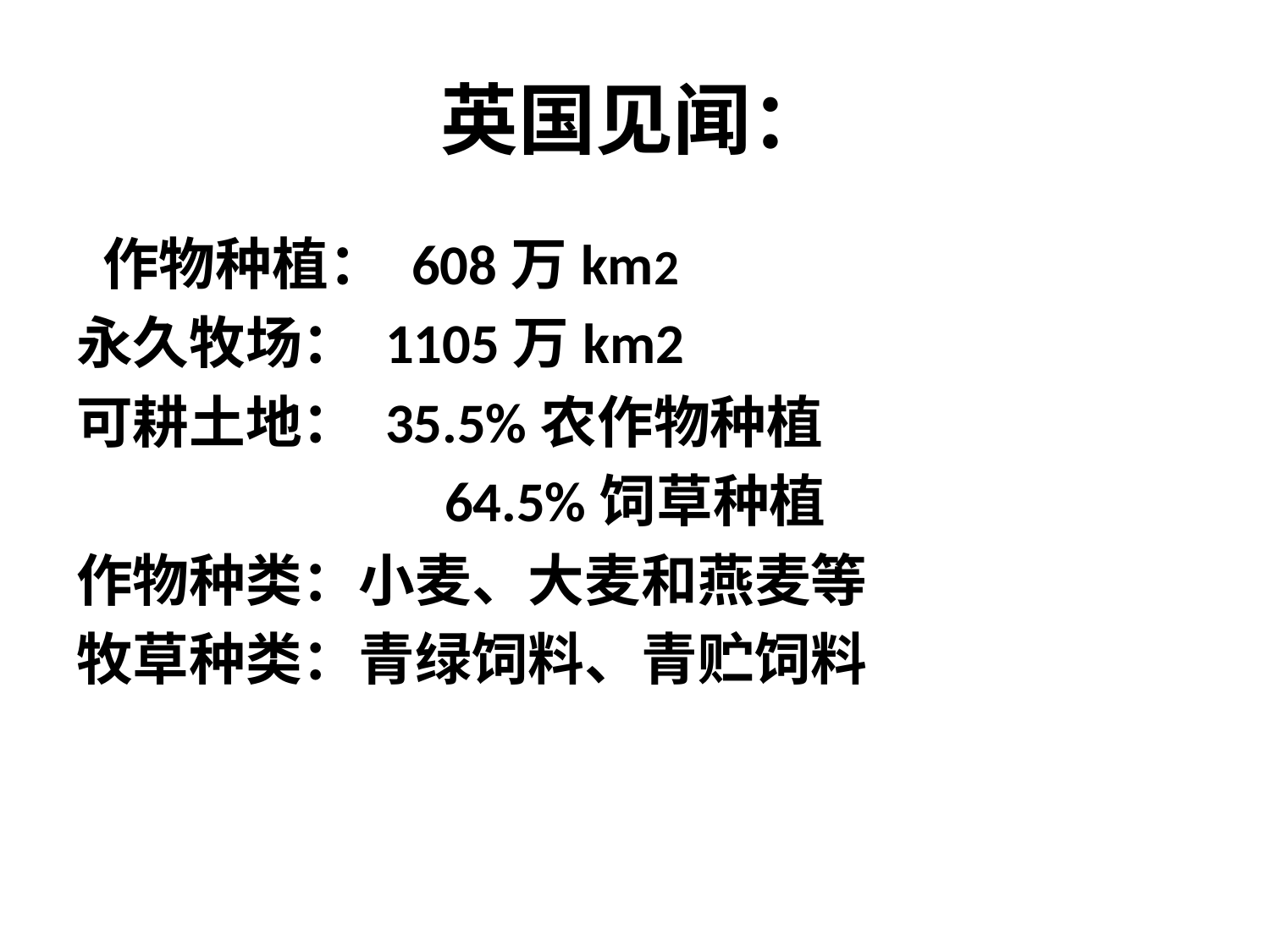

# 英国见闻：
 作物种植： 608万km2
永久牧场： 1105万km2
可耕土地： 35.5%农作物种植
                             64.5%饲草种植
作物种类：小麦、大麦和燕麦等
牧草种类：青绿饲料、青贮饲料